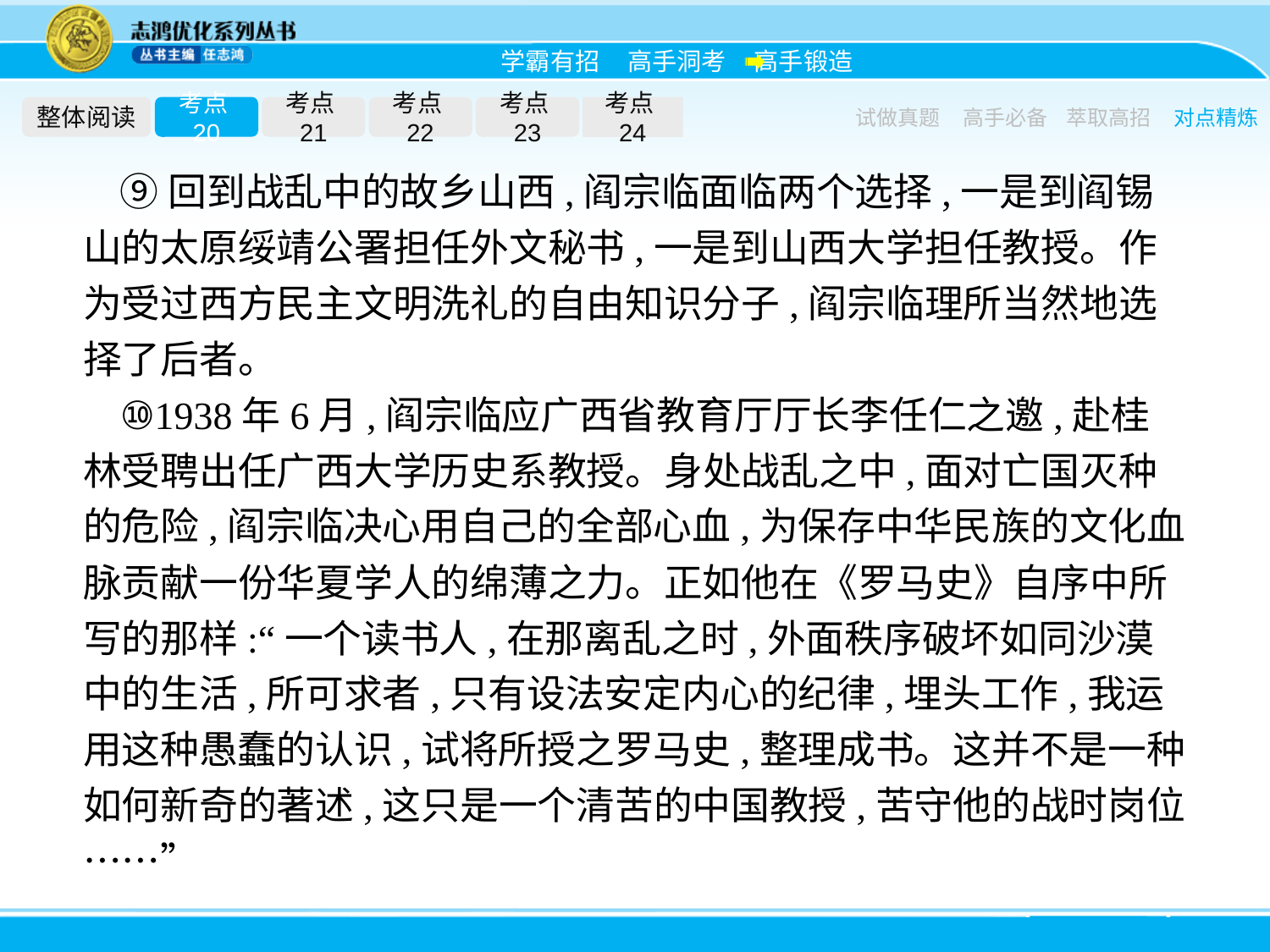

整体阅读
考点20
考点21
考点22
考点23
考点24
试做真题
高手必备
萃取高招
对点精炼
⑨回到战乱中的故乡山西,阎宗临面临两个选择,一是到阎锡山的太原绥靖公署担任外文秘书,一是到山西大学担任教授。作为受过西方民主文明洗礼的自由知识分子,阎宗临理所当然地选择了后者。
⑩1938年6月,阎宗临应广西省教育厅厅长李任仁之邀,赴桂林受聘出任广西大学历史系教授。身处战乱之中,面对亡国灭种的危险,阎宗临决心用自己的全部心血,为保存中华民族的文化血脉贡献一份华夏学人的绵薄之力。正如他在《罗马史》自序中所写的那样:“一个读书人,在那离乱之时,外面秩序破坏如同沙漠中的生活,所可求者,只有设法安定内心的纪律,埋头工作,我运用这种愚蠢的认识,试将所授之罗马史,整理成书。这并不是一种如何新奇的著述,这只是一个清苦的中国教授,苦守他的战时岗位……”